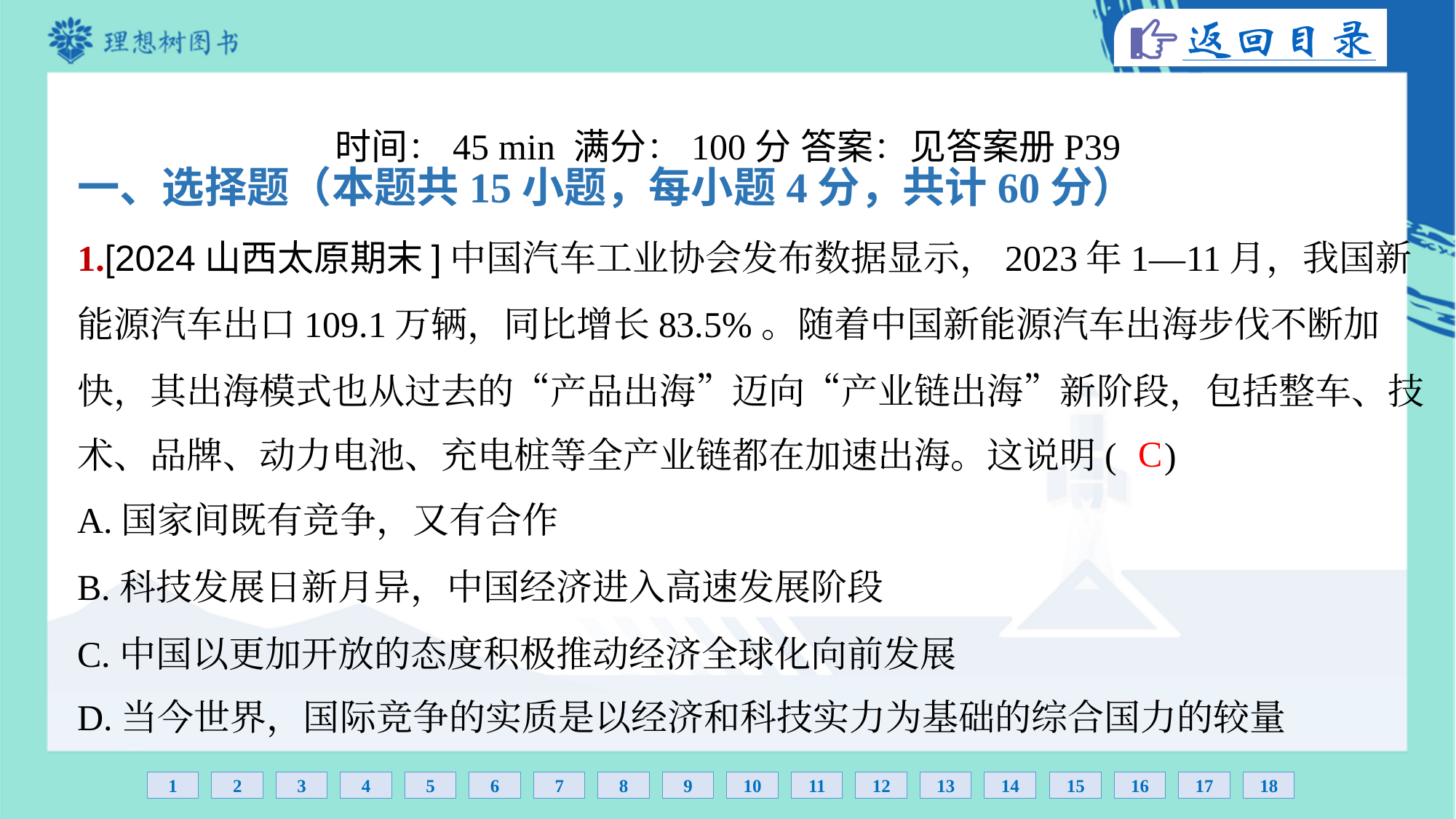

时间：45 min 满分：100分 答案：见答案册P39
一、选择题（本题共15小题，每小题4分，共计60分）
1.[2024山西太原期末]中国汽车工业协会发布数据显示，2023年1—11月，我国新
能源汽车出口109.1万辆，同比增长83.5%。随着中国新能源汽车出海步伐不断加
快，其出海模式也从过去的“产品出海”迈向“产业链出海”新阶段，包括整车、技
术、品牌、动力电池、充电桩等全产业链都在加速出海。这说明(     )
C
A.国家间既有竞争，又有合作
B.科技发展日新月异，中国经济进入高速发展阶段
C.中国以更加开放的态度积极推动经济全球化向前发展
D.当今世界，国际竞争的实质是以经济和科技实力为基础的综合国力的较量